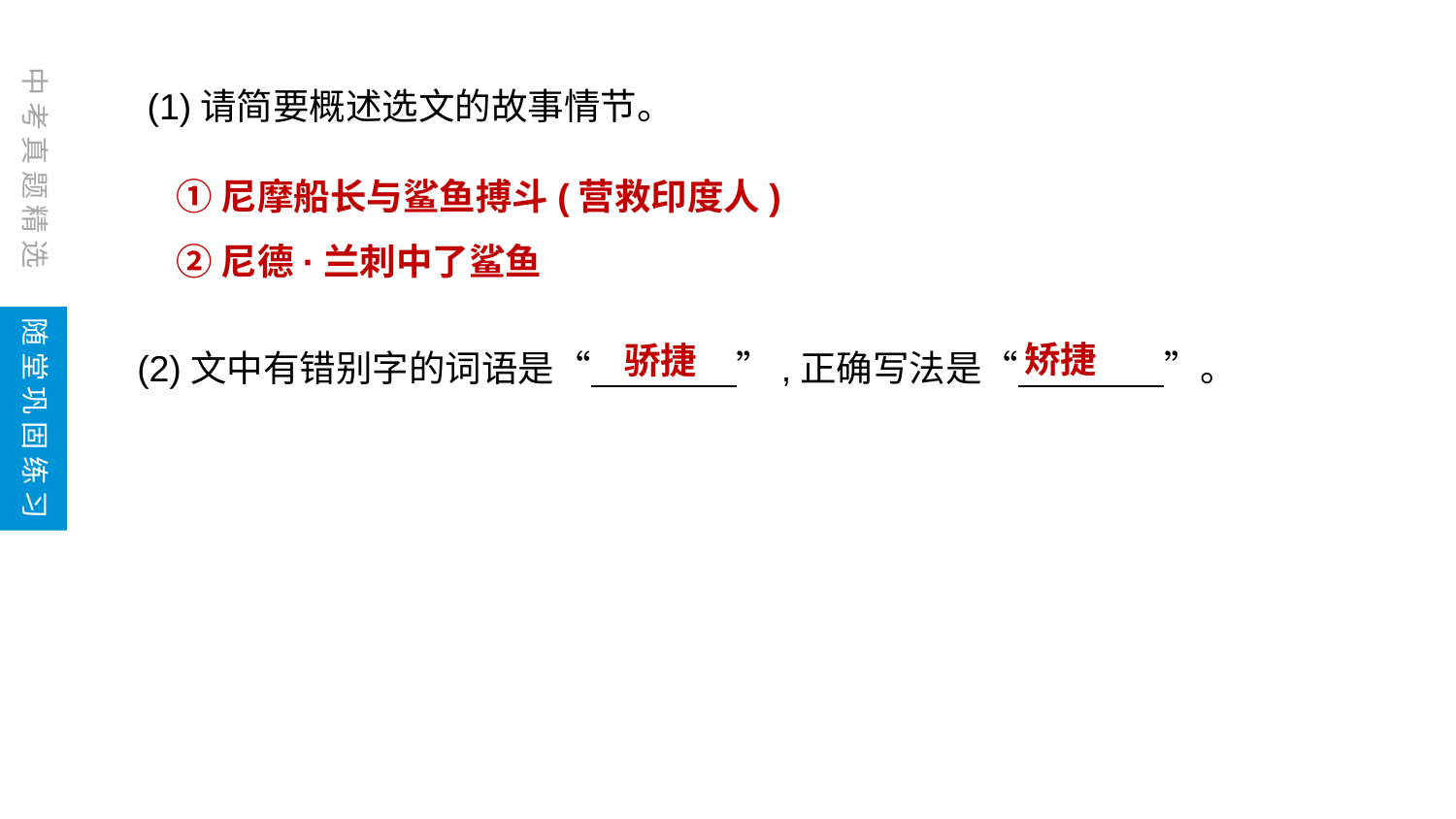

(1)请简要概述选文的故事情节。

(2)文中有错别字的词语是“　　　　”,正确写法是“　　　　”。

中考真题精选
①尼摩船长与鲨鱼搏斗(营救印度人)
②尼德·兰刺中了鲨鱼

随堂巩固练习
　矫捷
骄捷